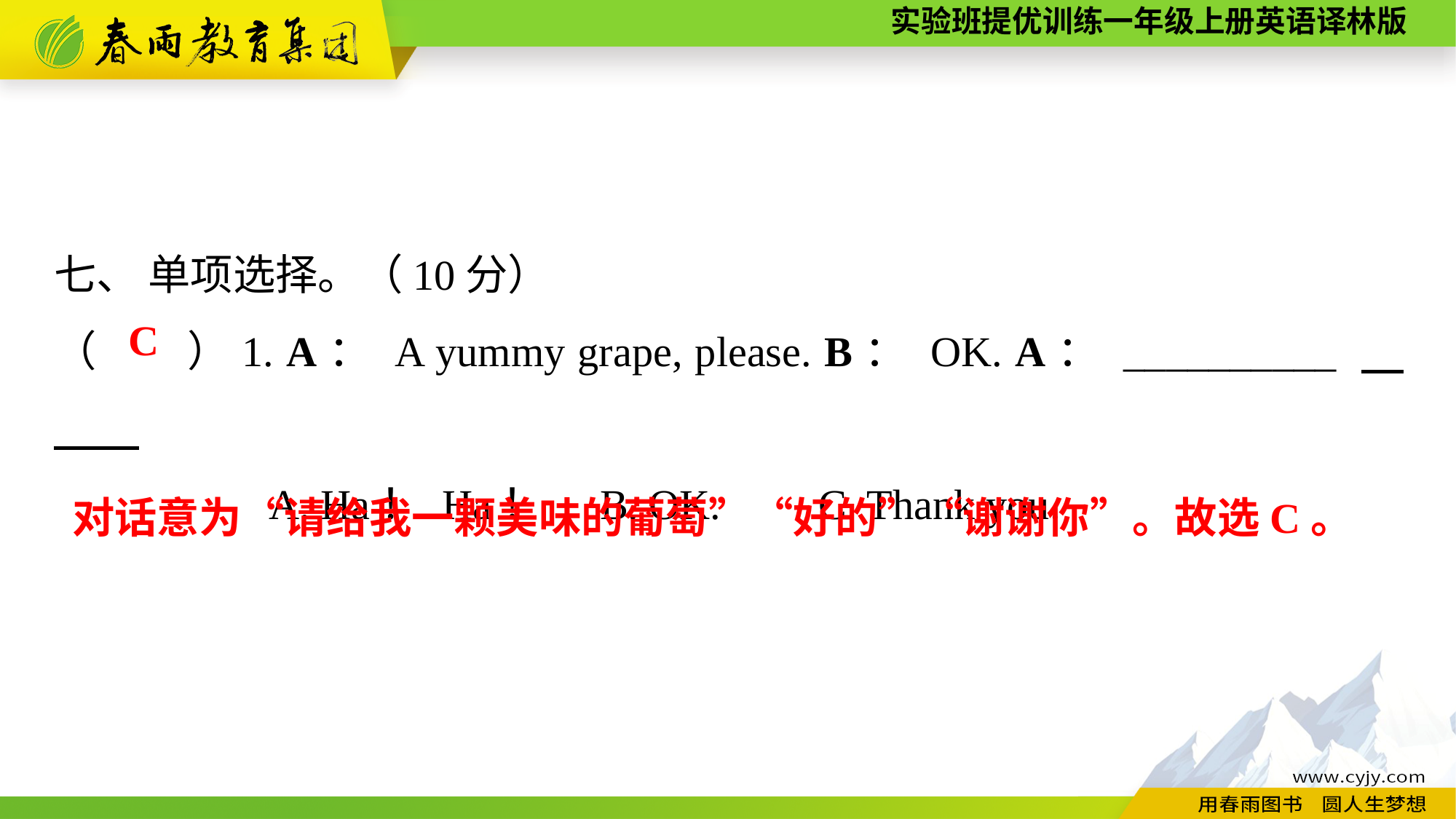

七、 单项选择。（10分）
（　　）1. A： A yummy grape, please. B： OK. A： __________
A. Ha！ Ha！	B. OK.	C. Thank you.
C
对话意为“请给我一颗美味的葡萄”“好的”“谢谢你”。故选C。